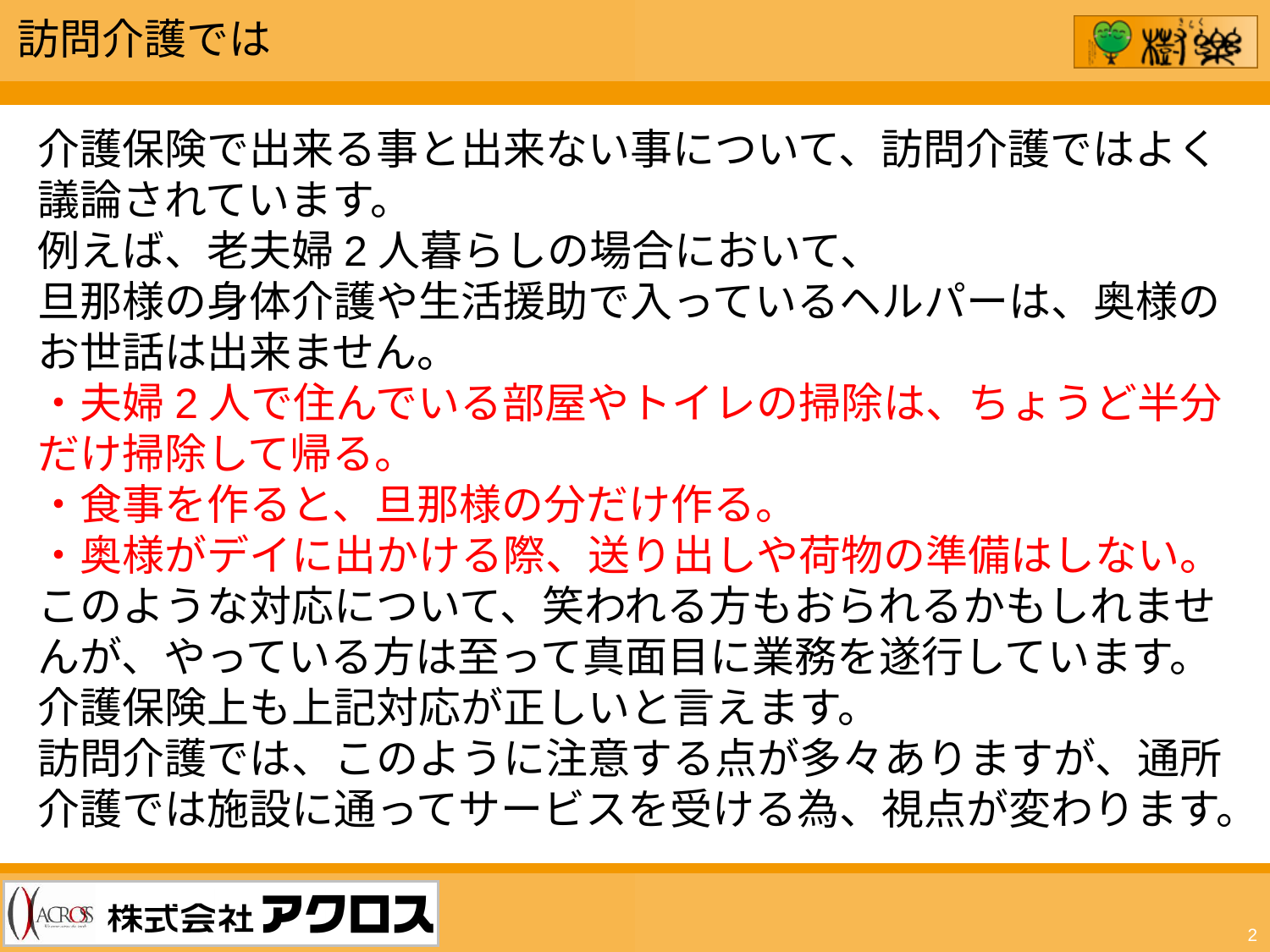

訪問介護では
介護保険で出来る事と出来ない事について、訪問介護ではよく議論されています。
例えば、老夫婦2人暮らしの場合において、
旦那様の身体介護や生活援助で入っているヘルパーは、奥様のお世話は出来ません。
・夫婦2人で住んでいる部屋やトイレの掃除は、ちょうど半分だけ掃除して帰る。
・食事を作ると、旦那様の分だけ作る。
・奥様がデイに出かける際、送り出しや荷物の準備はしない。
このような対応について、笑われる方もおられるかもしれませんが、やっている方は至って真面目に業務を遂行しています。介護保険上も上記対応が正しいと言えます。
訪問介護では、このように注意する点が多々ありますが、通所介護では施設に通ってサービスを受ける為、視点が変わります。
2